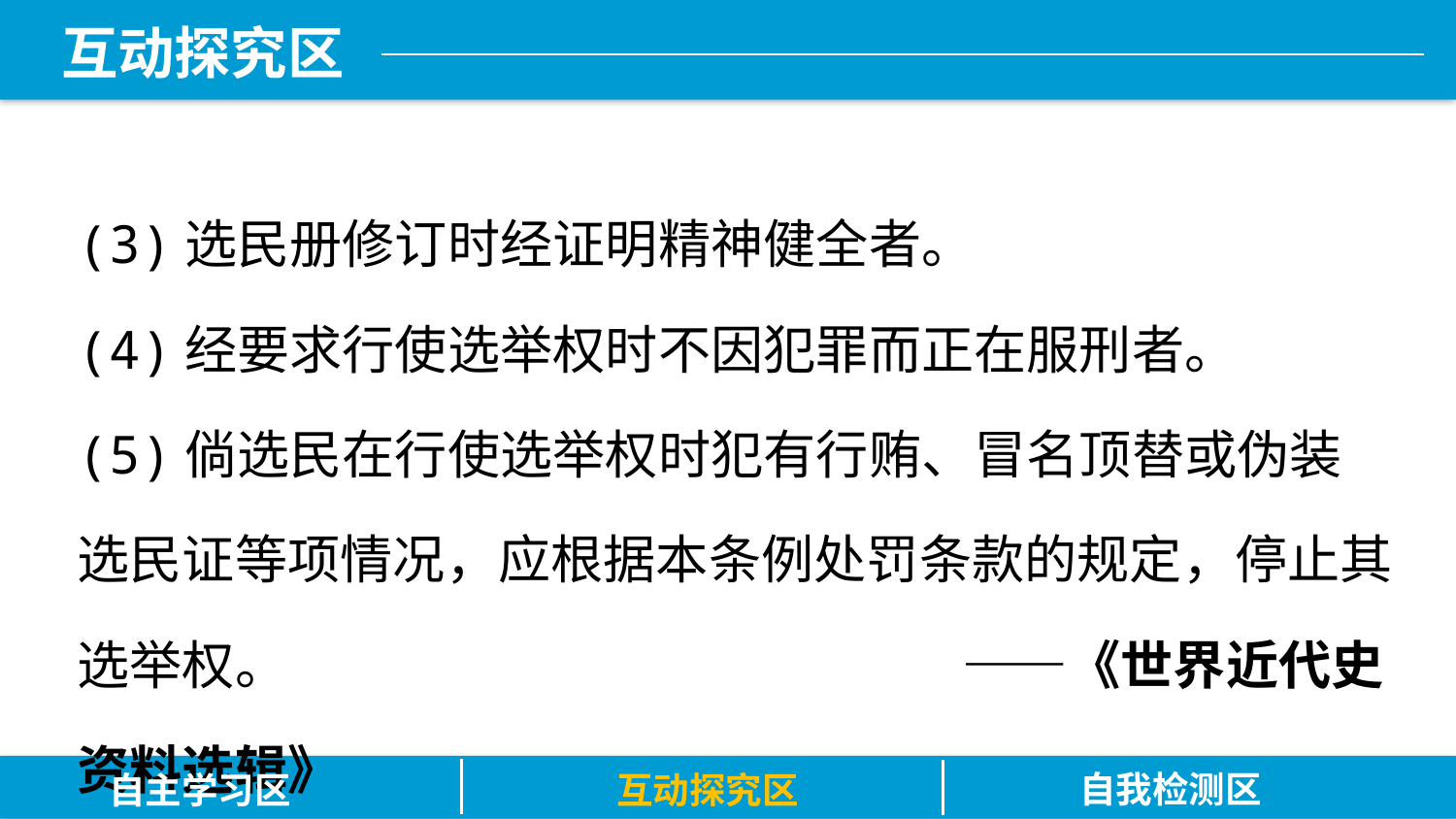

(3)选民册修订时经证明精神健全者。
(4)经要求行使选举权时不因犯罪而正在服刑者。
(5)倘选民在行使选举权时犯有行贿、冒名顶替或伪装选民证等项情况，应根据本条例处罚条款的规定，停止其选举权。					 ——《世界近代史资料选辑》
自我检测区
自主学习区
互动探究区